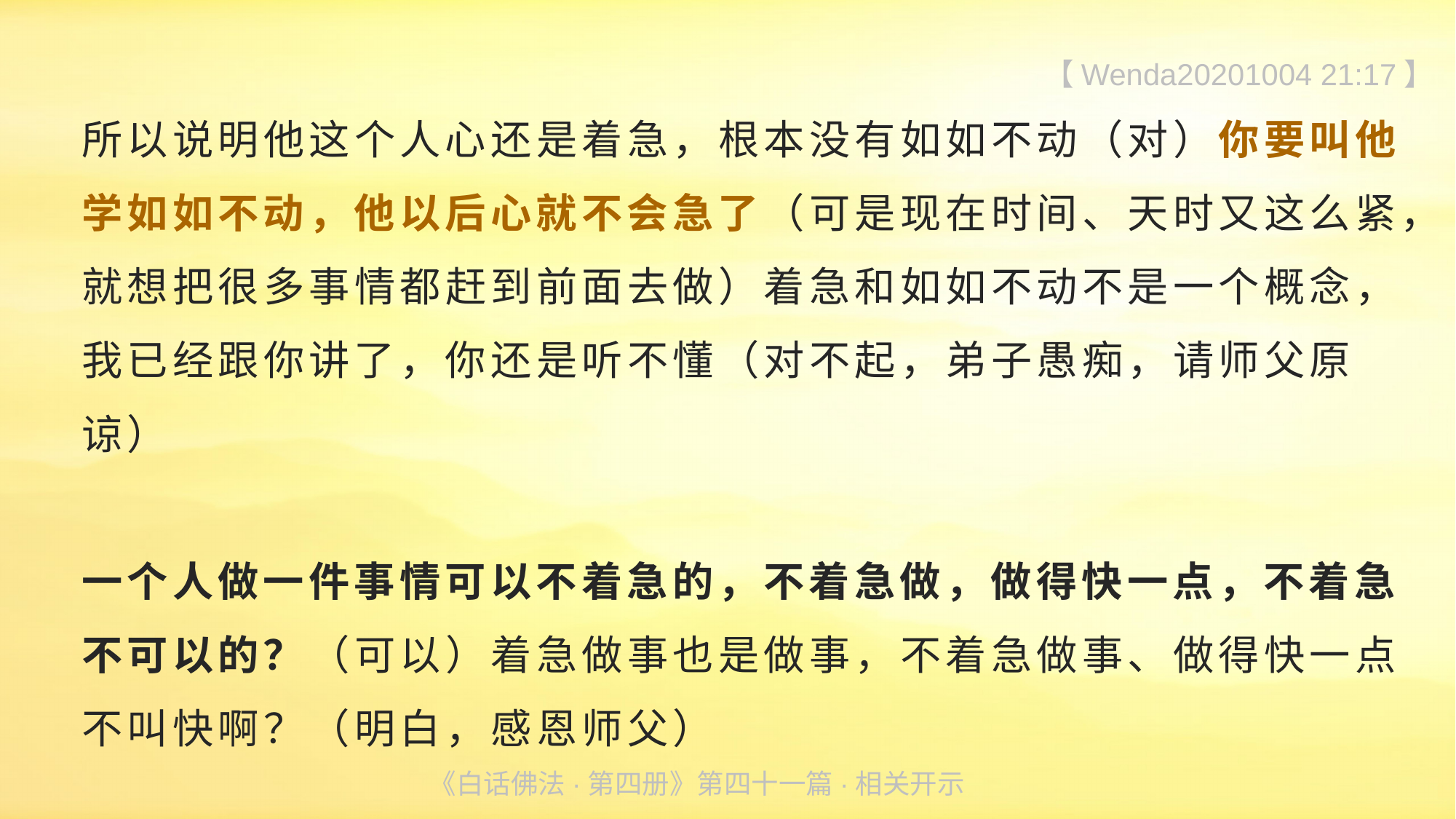

【Wenda20201004 21:17】
所以说明他这个人心还是着急，根本没有如如不动（对）你要叫他学如如不动，他以后心就不会急了（可是现在时间、天时又这么紧，就想把很多事情都赶到前面去做）着急和如如不动不是一个概念，我已经跟你讲了，你还是听不懂（对不起，弟子愚痴，请师父原谅）

一个人做一件事情可以不着急的，不着急做，做得快一点，不着急不可以的？（可以）着急做事也是做事，不着急做事、做得快一点不叫快啊？（明白，感恩师父）
《白话佛法·第四册》第四十一篇·相关开示